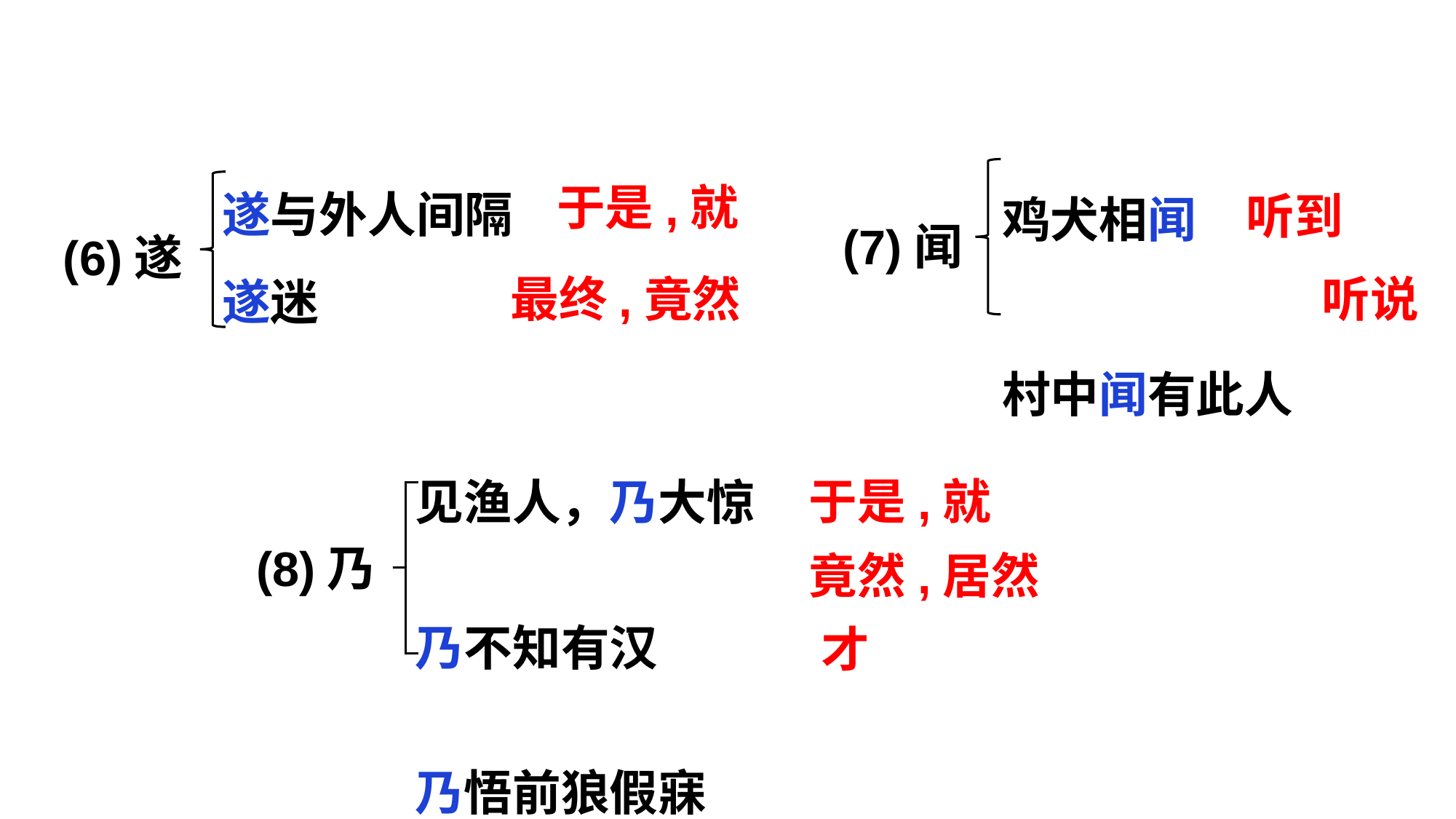

遂与外人间隔遂迷

鸡犬相闻
村中闻有此人

于是,就
听到
(7)闻
(6)遂
最终,竟然
听说
见渔人，乃大惊
乃不知有汉
乃悟前狼假寐

于是,就

(8)乃
竟然,居然
才